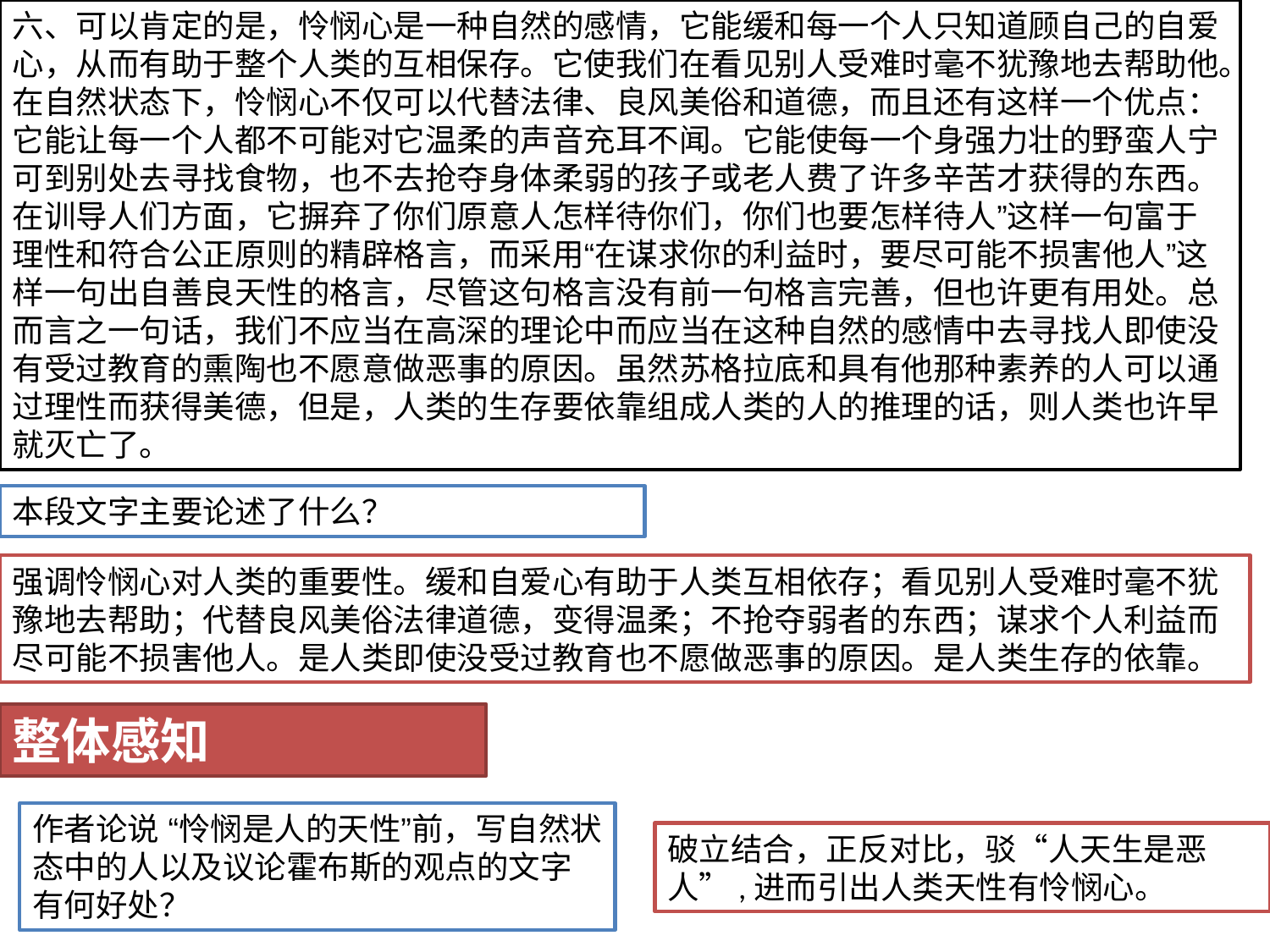

六、可以肯定的是，怜悯心是一种自然的感情，它能缓和每一个人只知道顾自己的自爱心，从而有助于整个人类的互相保存。它使我们在看见别人受难时毫不犹豫地去帮助他。在自然状态下，怜悯心不仅可以代替法律、良风美俗和道德，而且还有这样一个优点：它能让每一个人都不可能对它温柔的声音充耳不闻。它能使每一个身强力壮的野蛮人宁可到别处去寻找食物，也不去抢夺身体柔弱的孩子或老人费了许多辛苦才获得的东西。在训导人们方面，它摒弃了你们原意人怎样待你们，你们也要怎样待人”这样一句富于理性和符合公正原则的精辟格言，而采用“在谋求你的利益时，要尽可能不损害他人”这样一句出自善良天性的格言，尽管这句格言没有前一句格言完善，但也许更有用处。总而言之一句话，我们不应当在高深的理论中而应当在这种自然的感情中去寻找人即使没有受过教育的熏陶也不愿意做恶事的原因。虽然苏格拉底和具有他那种素养的人可以通过理性而获得美德，但是，人类的生存要依靠组成人类的人的推理的话，则人类也许早就灭亡了。
本段文字主要论述了什么？
强调怜悯心对人类的重要性。缓和自爱心有助于人类互相依存；看见别人受难时毫不犹豫地去帮助；代替良风美俗法律道德，变得温柔；不抢夺弱者的东西；谋求个人利益而尽可能不损害他人。是人类即使没受过教育也不愿做恶事的原因。是人类生存的依靠。
整体感知
作者论说 “怜悯是人的天性”前，写自然状态中的人以及议论霍布斯的观点的文字有何好处？
破立结合，正反对比，驳“人天生是恶人”,进而引出人类天性有怜悯心。